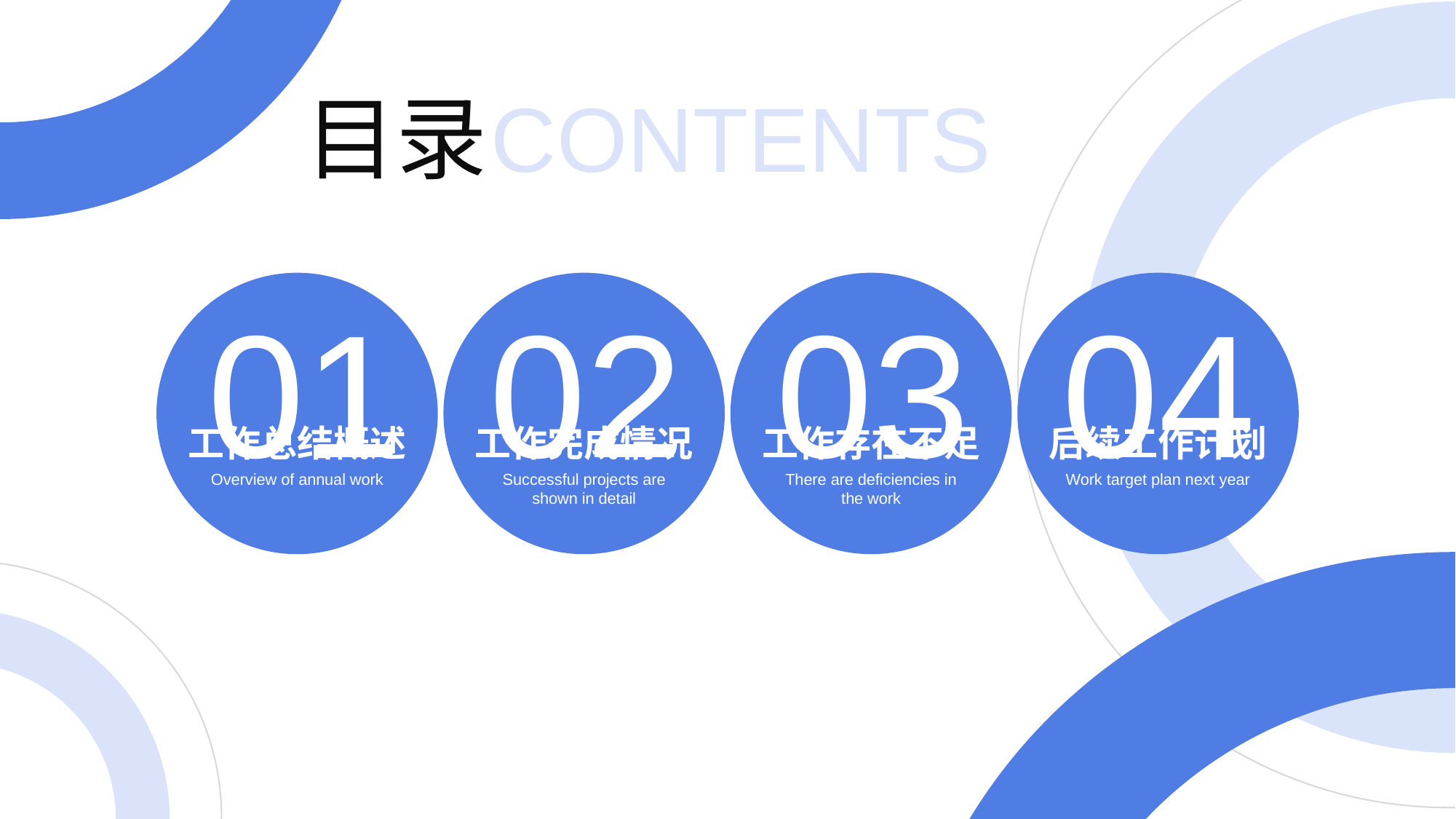

目录
CONTENTS

01
02
03
04
工作总结概述
Overview of annual work
工作完成情况
Successful projects are shown in detail
工作存在不足
There are deficiencies in the work
后续工作计划
Work target plan next year